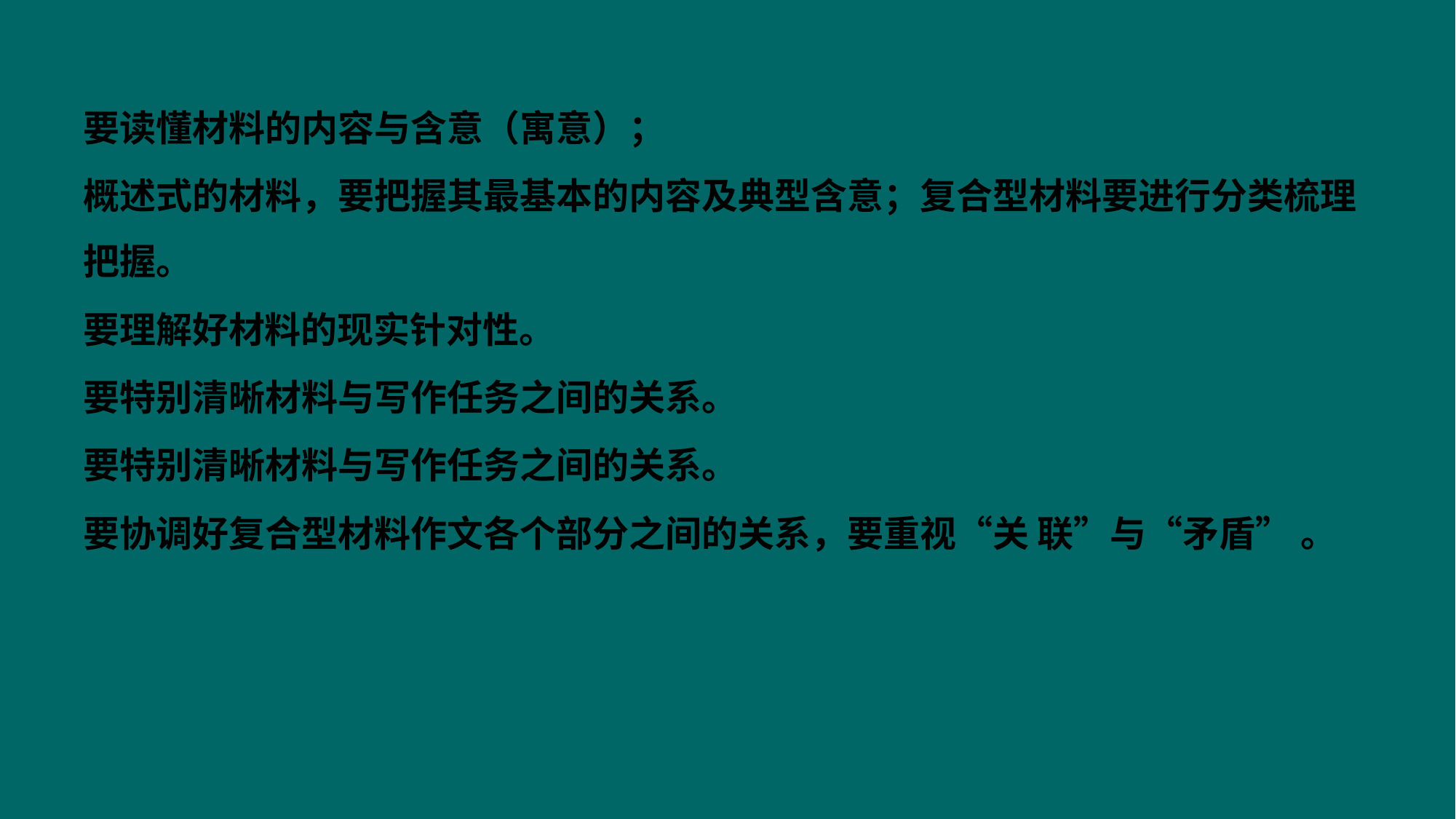

要读懂材料的内容与含意（寓意）；
概述式的材料，要把握其最基本的内容及典型含意；复合型材料要进行分类梳理把握。
要理解好材料的现实针对性。
要特别清晰材料与写作任务之间的关系。
要特别清晰材料与写作任务之间的关系。
要协调好复合型材料作文各个部分之间的关系，要重视“关 联”与“矛盾” 。